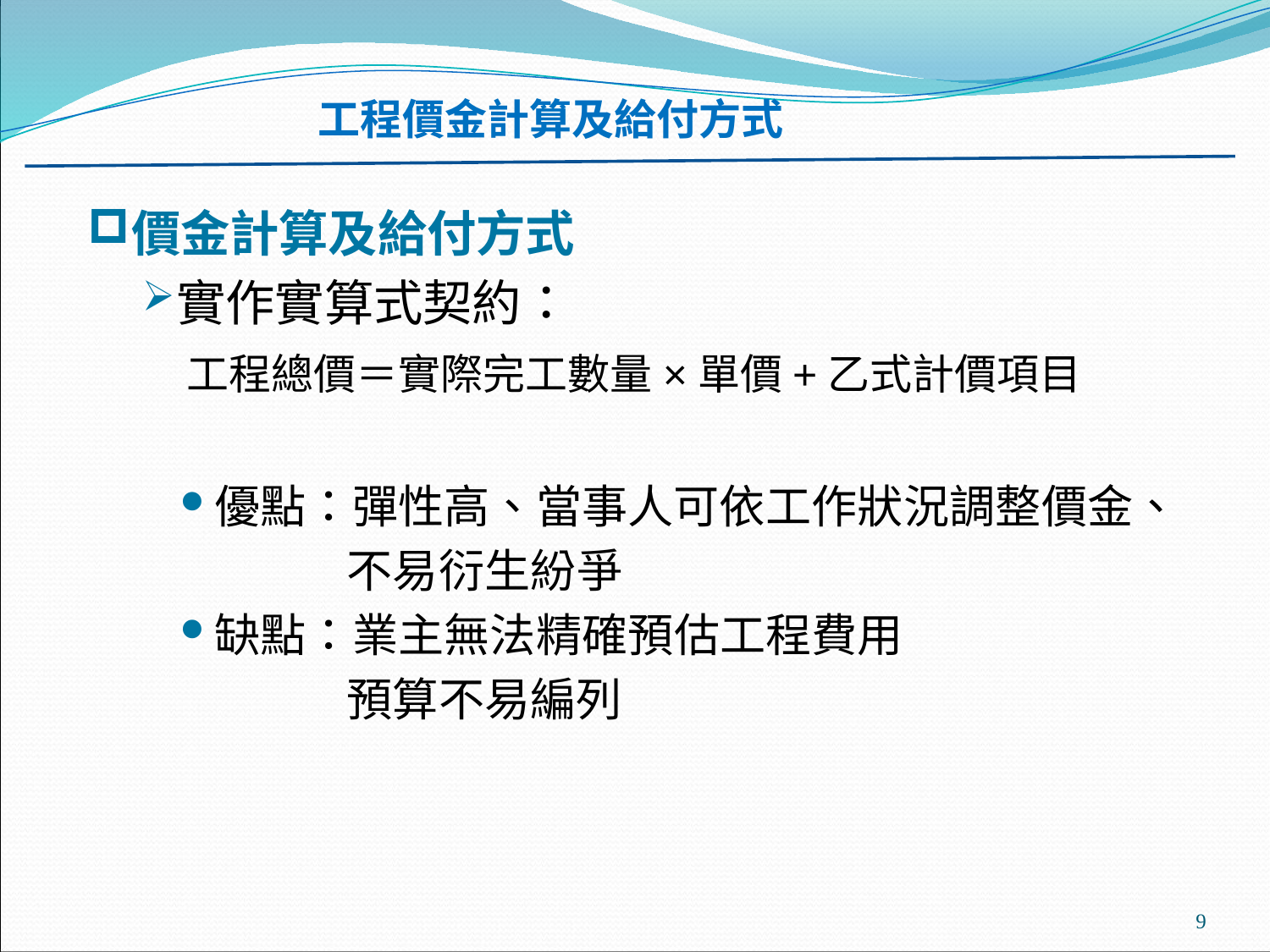

工程價金計算及給付方式
#
價金計算及給付方式
實作實算式契約：
   工程總價＝實際完工數量×單價+乙式計價項目

優點：彈性高、當事人可依工作狀況調整價金、
               不易衍生紛爭
缺點：業主無法精確預估工程費用
               預算不易編列

9